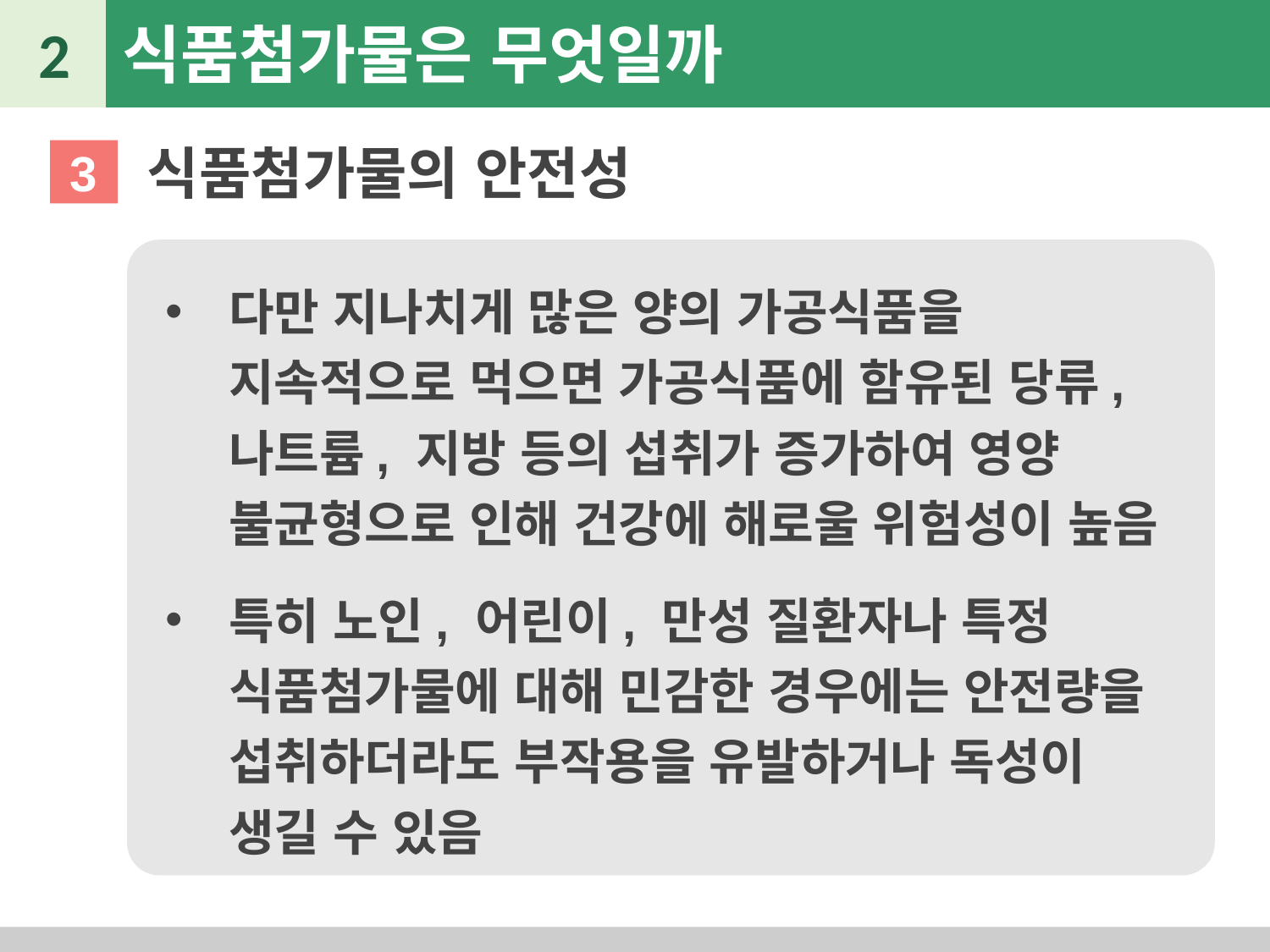

2
식품첨가물은 무엇일까
식품첨가물의 안전성
3

다만 지나치게 많은 양의 가공식품을 지속적으로 먹으면 가공식품에 함유된 당류, 나트륨, 지방 등의 섭취가 증가하여 영양 불균형으로 인해 건강에 해로울 위험성이 높음
특히 노인, 어린이, 만성 질환자나 특정 식품첨가물에 대해 민감한 경우에는 안전량을 섭취하더라도 부작용을 유발하거나 독성이 생길 수 있음